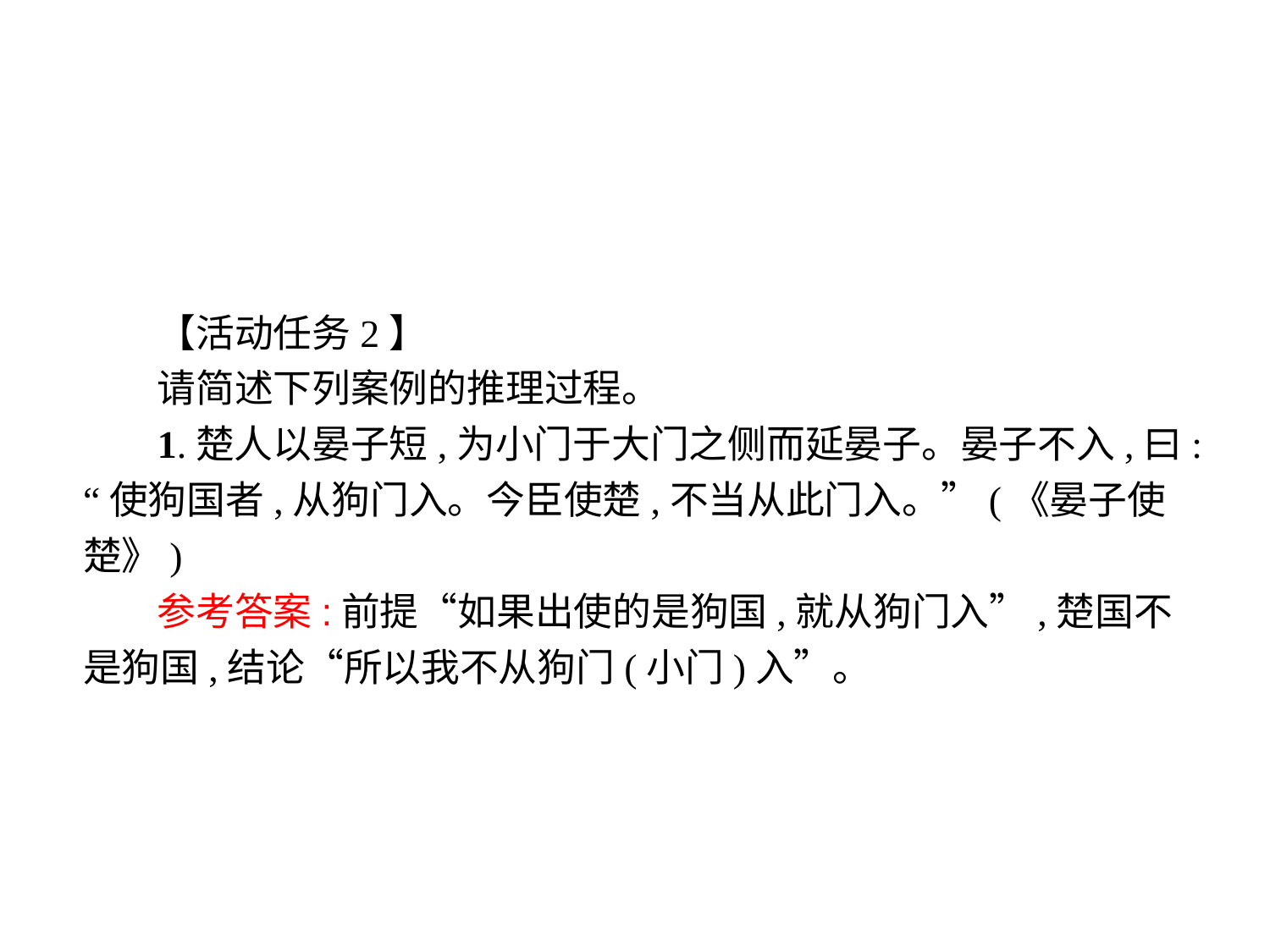

【活动任务2】
请简述下列案例的推理过程。
1.楚人以晏子短,为小门于大门之侧而延晏子。晏子不入,曰:“使狗国者,从狗门入。今臣使楚,不当从此门入。”(《晏子使楚》)
参考答案:前提“如果出使的是狗国,就从狗门入”,楚国不是狗国,结论“所以我不从狗门(小门)入”。